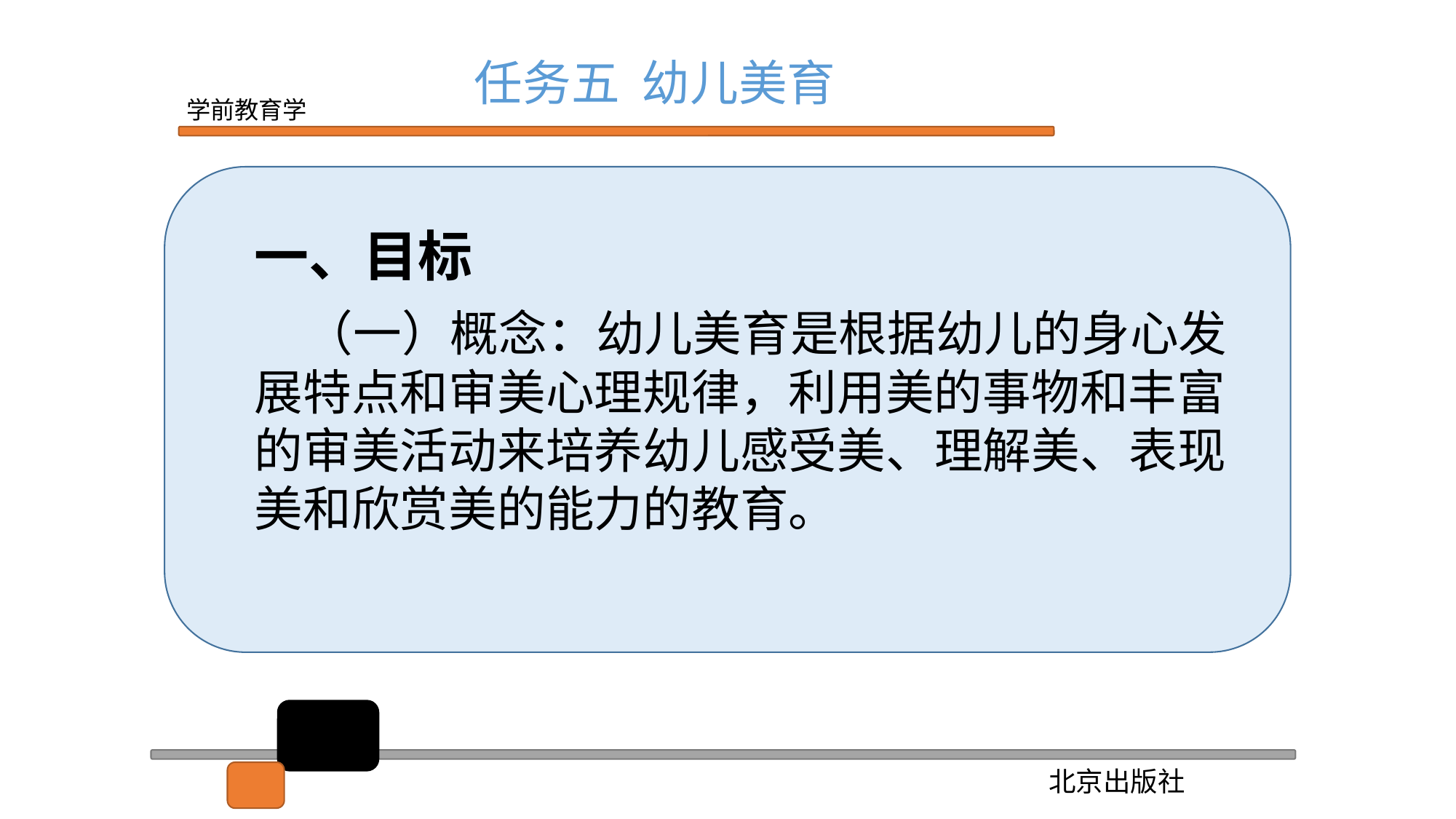

任务五  幼儿美育

一、目标
   （一）概念：幼儿美育是根据幼儿的身心发展特点和审美心理规律，利用美的事物和丰富的审美活动来培养幼儿感受美、理解美、表现美和欣赏美的能力的教育。